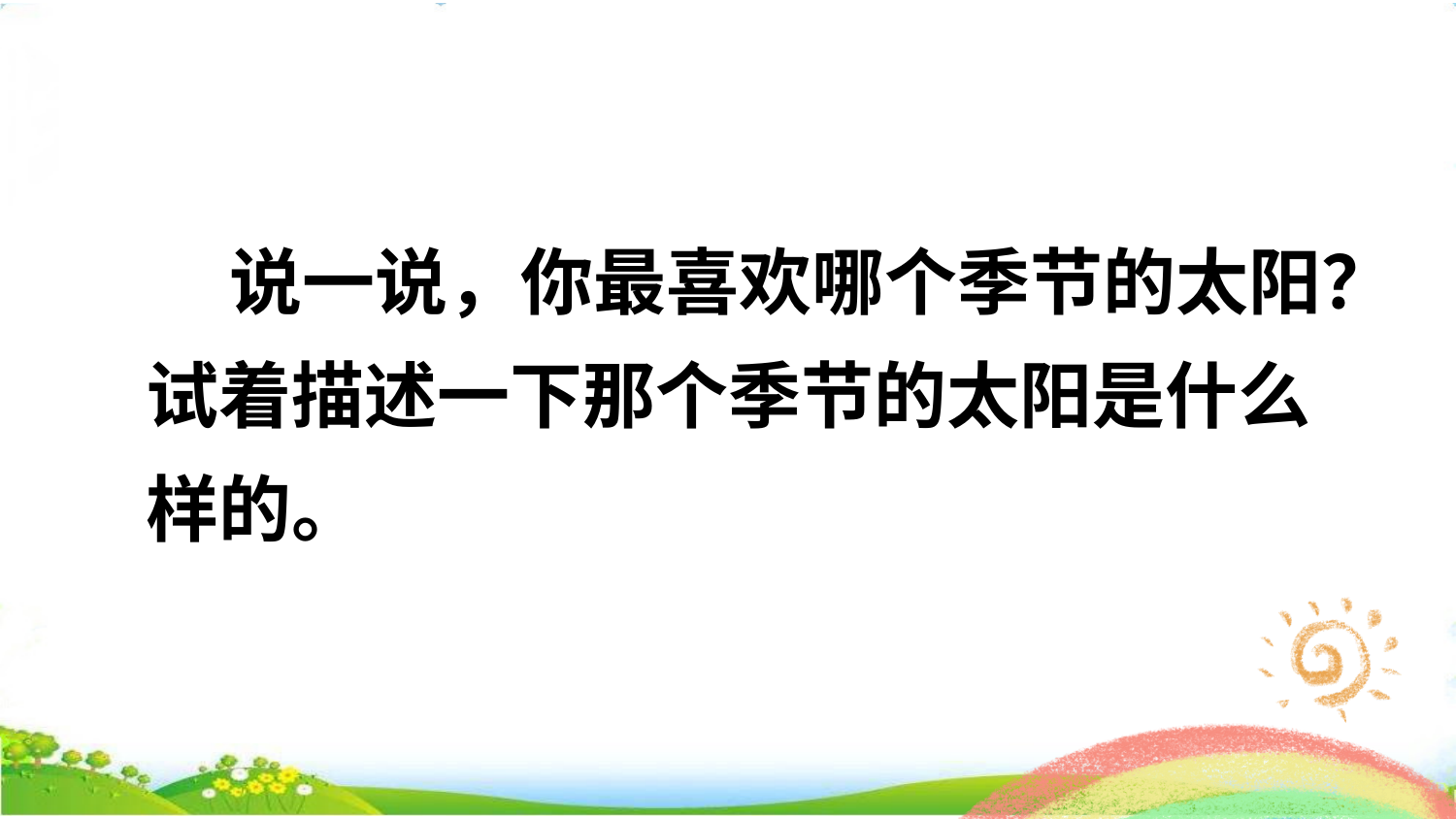

说一说，你最喜欢哪个季节的太阳？试着描述一下那个季节的太阳是什么样的。